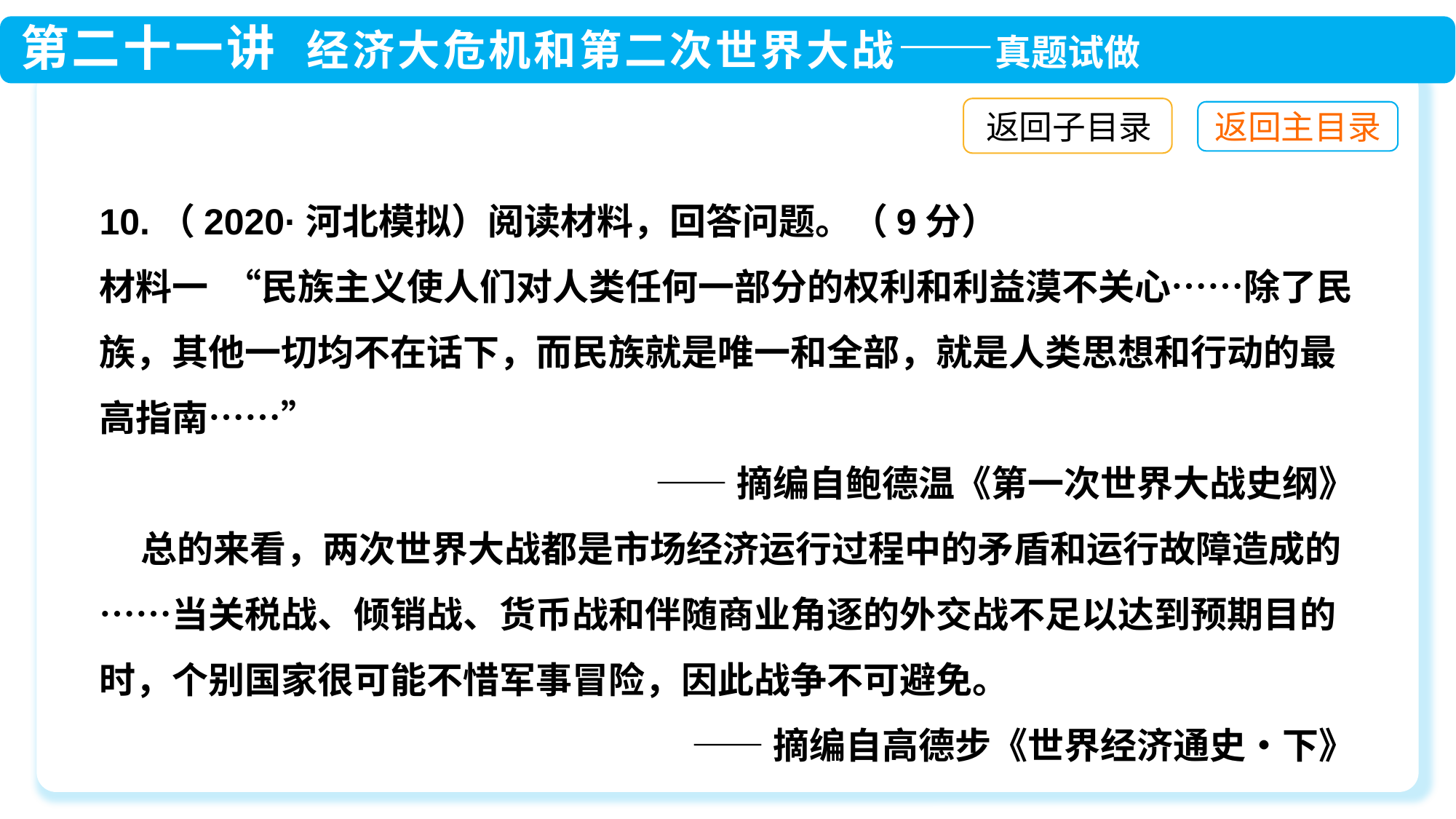

返回子目录
10.（2020·河北模拟）阅读材料，回答问题。（9分）
材料一  “民族主义使人们对人类任何一部分的权利和利益漠不关心……除了民族，其他一切均不在话下，而民族就是唯一和全部，就是人类思想和行动的最高指南……”
——摘编自鲍德温《第一次世界大战史纲》
    总的来看，两次世界大战都是市场经济运行过程中的矛盾和运行故障造成的……当关税战、倾销战、货币战和伴随商业角逐的外交战不足以达到预期目的时，个别国家很可能不惜军事冒险，因此战争不可避免。
——摘编自高德步《世界经济通史•下》